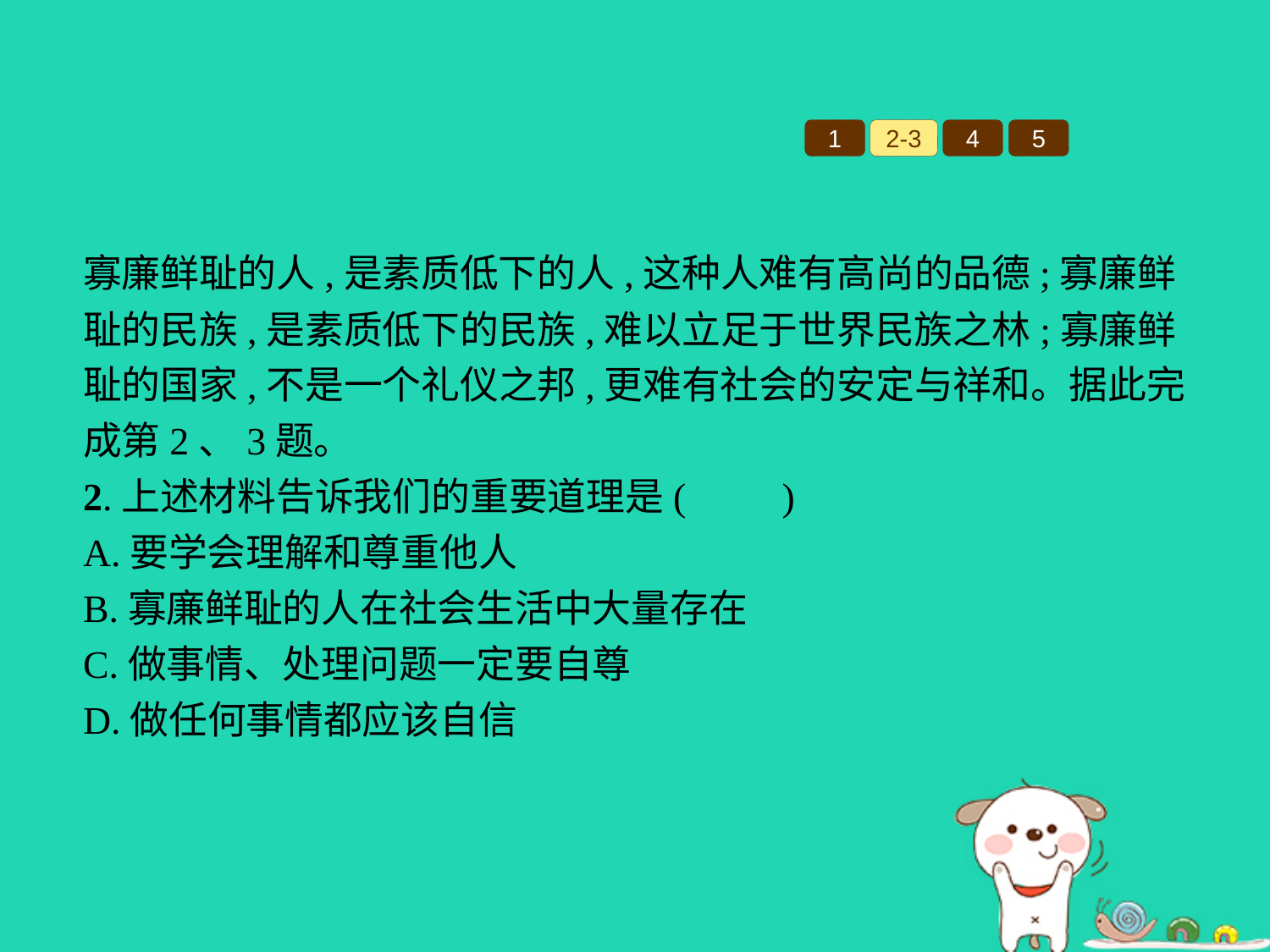

1
2-3
4
5
寡廉鲜耻的人,是素质低下的人,这种人难有高尚的品德;寡廉鲜耻的民族,是素质低下的民族,难以立足于世界民族之林;寡廉鲜耻的国家,不是一个礼仪之邦,更难有社会的安定与祥和。据此完成第2、3题。
2.上述材料告诉我们的重要道理是(　　)
A.要学会理解和尊重他人
B.寡廉鲜耻的人在社会生活中大量存在
C.做事情、处理问题一定要自尊
D.做任何事情都应该自信